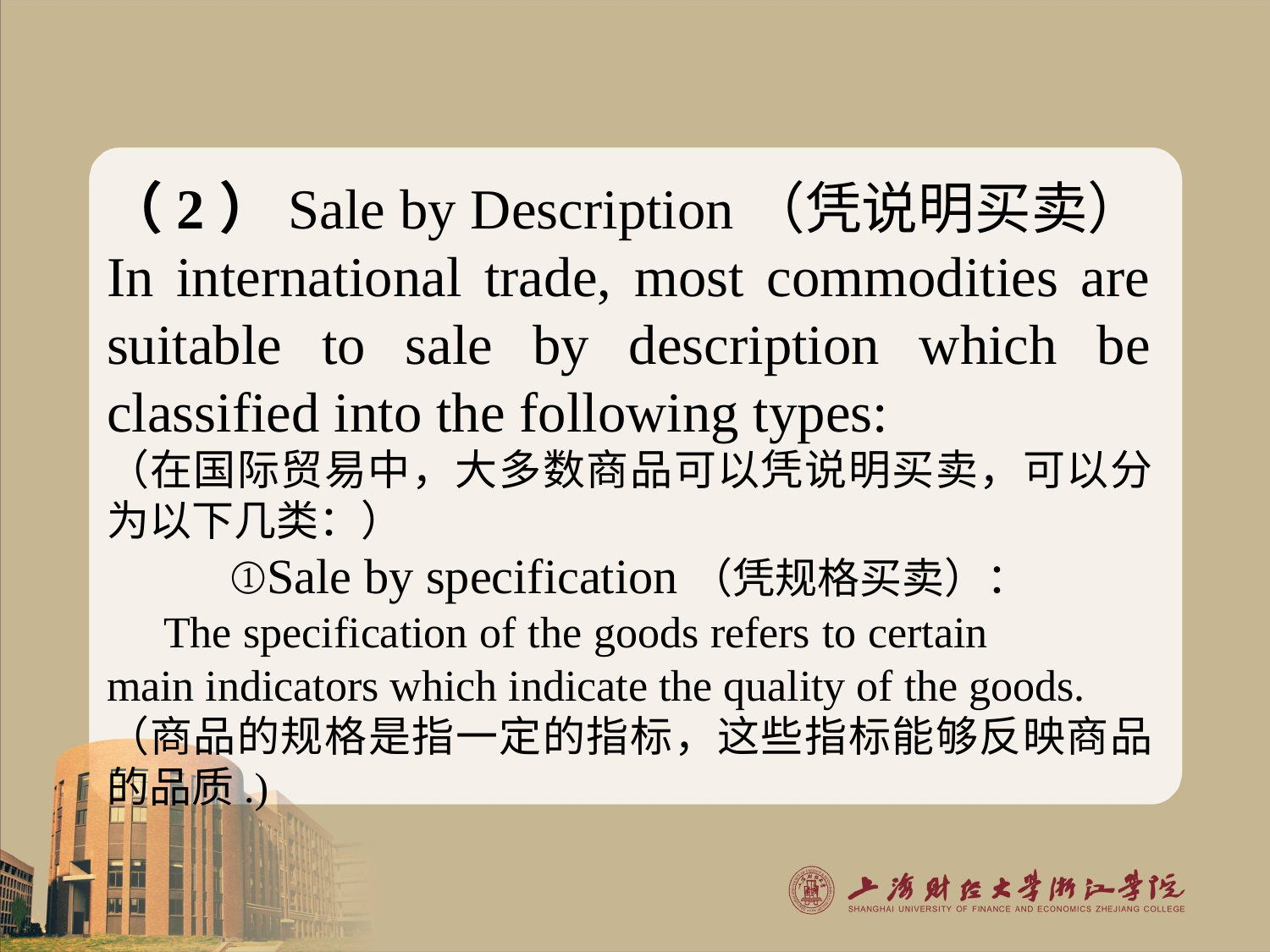

（2）Sale by Description（凭说明买卖）
In international trade, most commodities are suitable to sale by description which be classified into the following types:
（在国际贸易中，大多数商品可以凭说明买卖，可以分为以下几类：）
          ①Sale by specification（凭规格买卖）：
     The specification of the goods refers to certain               main indicators which indicate the quality of the goods.
（商品的规格是指一定的指标，这些指标能够反映商品的品质.)